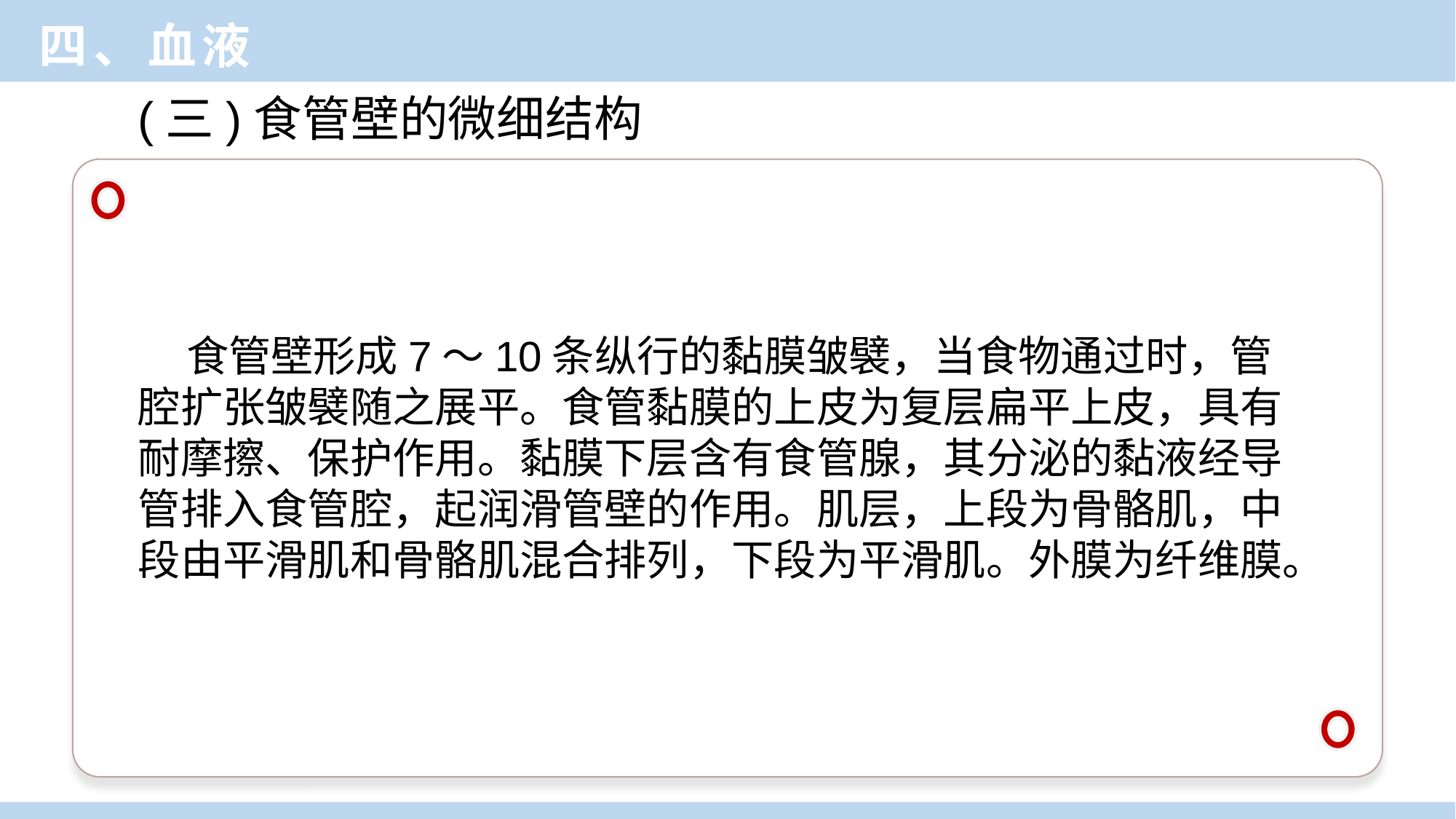

四、血液
(三)食管壁的微细结构

    食管壁形成7～10条纵行的黏膜皱襞，当食物通过时，管腔扩张皱襞随之展平。食管黏膜的上皮为复层扁平上皮，具有耐摩擦、保护作用。黏膜下层含有食管腺，其分泌的黏液经导管排入食管腔，起润滑管壁的作用。肌层，上段为骨骼肌，中段由平滑肌和骨骼肌混合排列，下段为平滑肌。外膜为纤维膜。